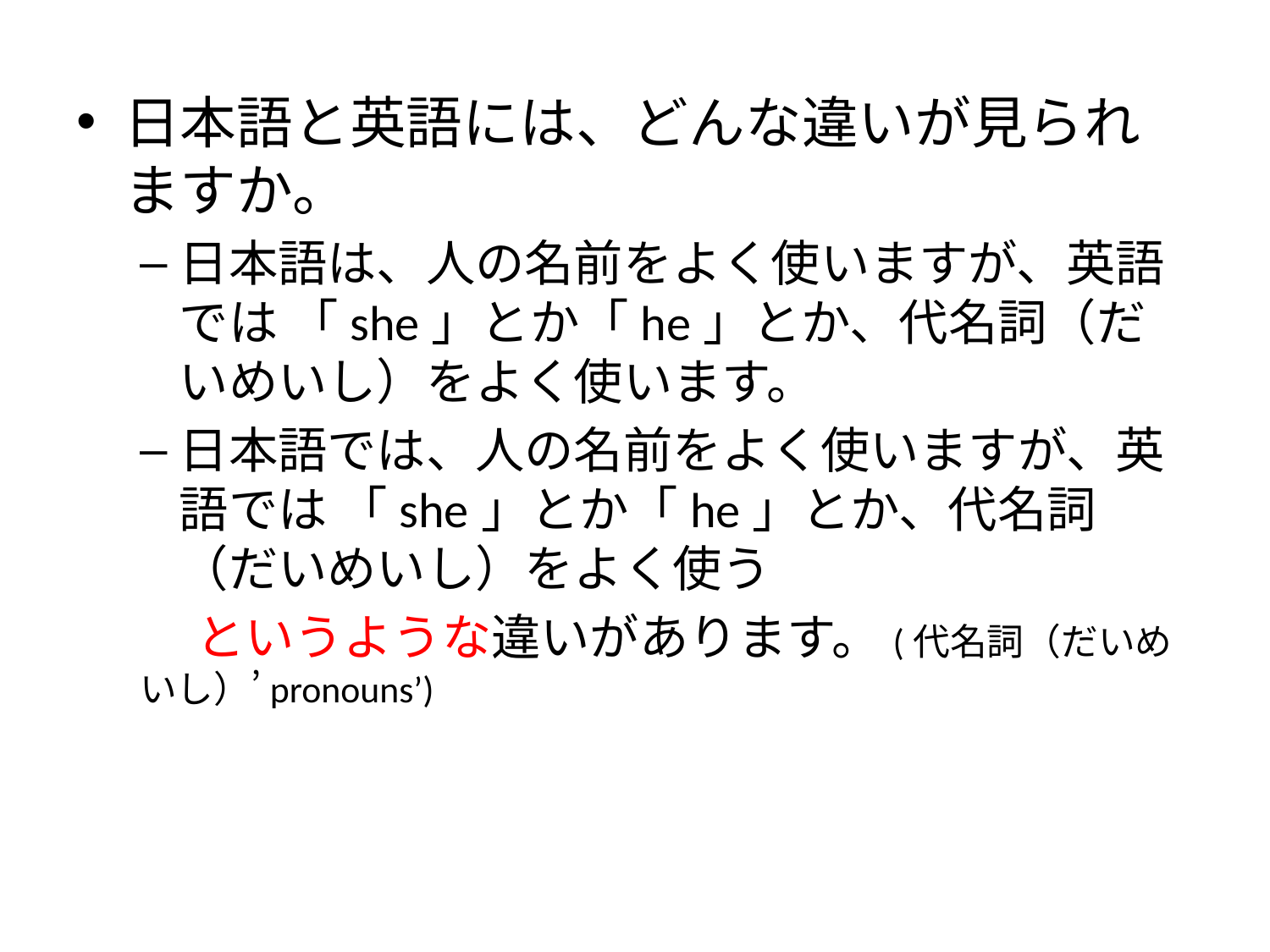

日本語と英語には、どんな違いが見られますか。
日本語は、人の名前をよく使いますが、英語では 「she」とか「he」とか、代名詞（だいめいし）をよく使います。
日本語では、人の名前をよく使いますが、英語では 「she」とか「he」とか、代名詞（だいめいし）をよく使う
    というような違いがあります。(代名詞（だいめいし）’pronouns’)